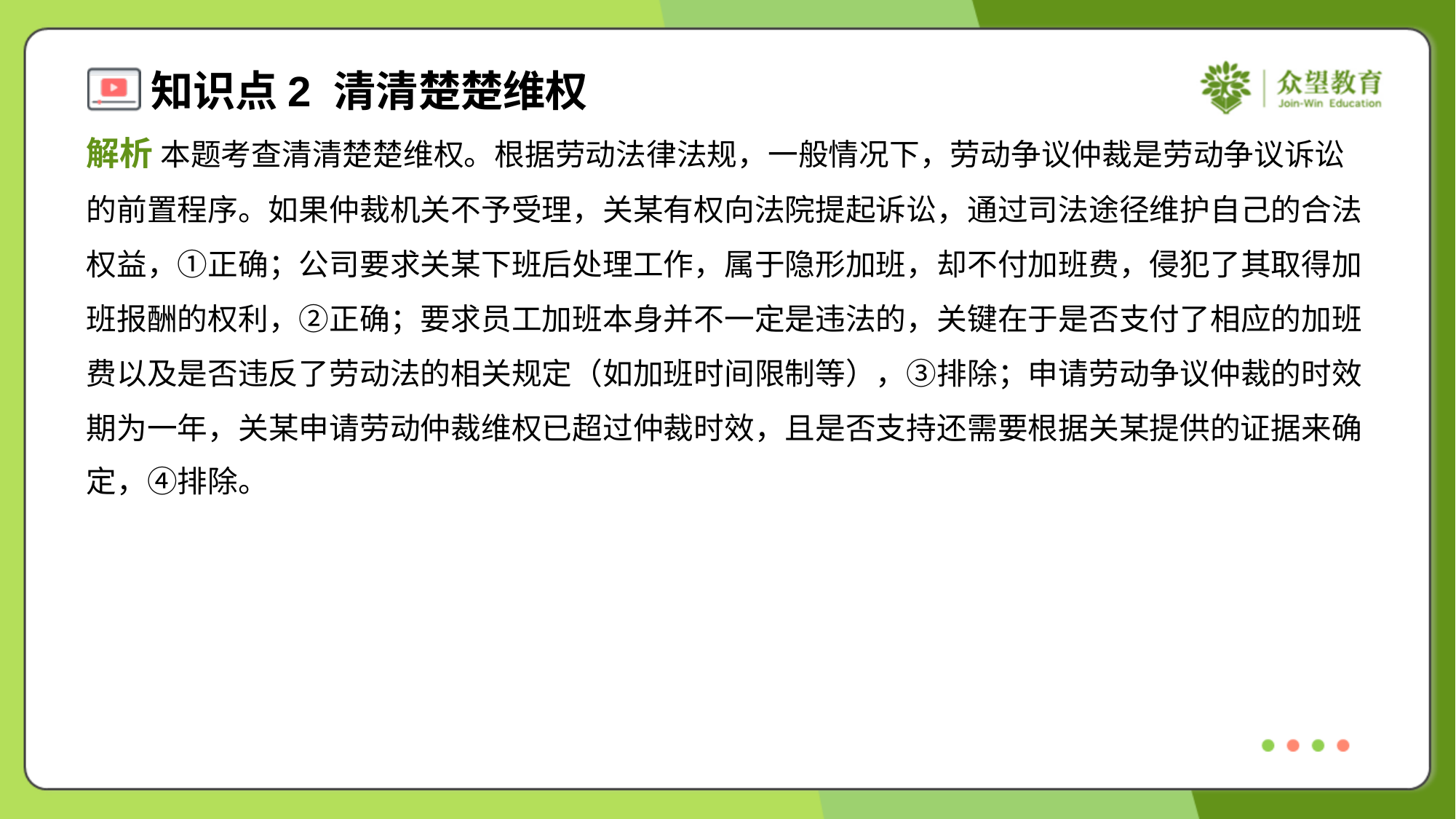

解析 本题考查清清楚楚维权。根据劳动法律法规，一般情况下，劳动争议仲裁是劳动争议诉讼
的前置程序。如果仲裁机关不予受理，关某有权向法院提起诉讼，通过司法途径维护自己的合法
权益，①正确；公司要求关某下班后处理工作，属于隐形加班，却不付加班费，侵犯了其取得加
班报酬的权利，②正确；要求员工加班本身并不一定是违法的，关键在于是否支付了相应的加班
费以及是否违反了劳动法的相关规定（如加班时间限制等），③排除；申请劳动争议仲裁的时效
期为一年，关某申请劳动仲裁维权已超过仲裁时效，且是否支持还需要根据关某提供的证据来确
定，④排除。